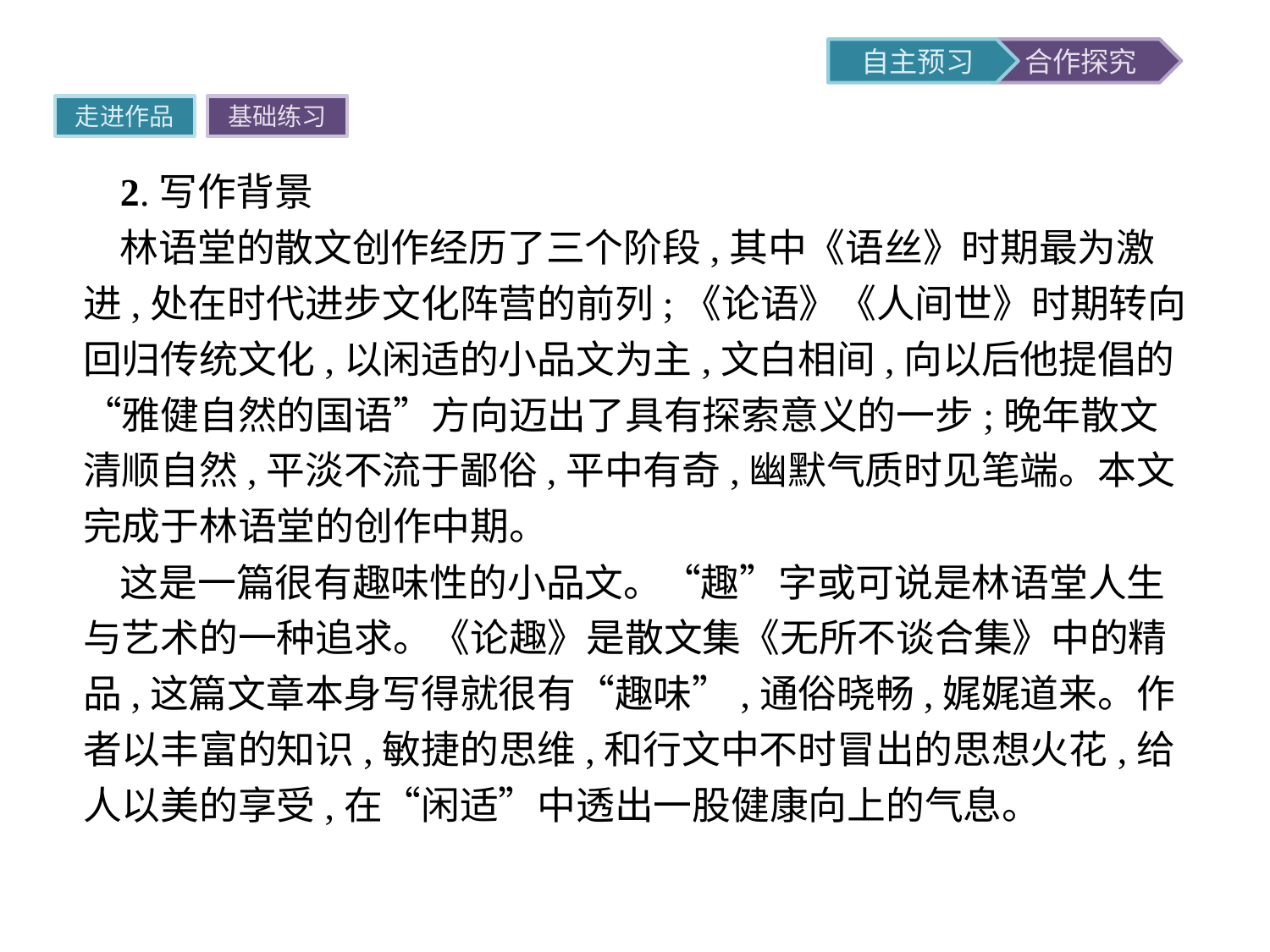

走进作品
基础练习
2.写作背景
林语堂的散文创作经历了三个阶段,其中《语丝》时期最为激进,处在时代进步文化阵营的前列;《论语》《人间世》时期转向回归传统文化,以闲适的小品文为主,文白相间,向以后他提倡的“雅健自然的国语”方向迈出了具有探索意义的一步;晚年散文清顺自然,平淡不流于鄙俗,平中有奇,幽默气质时见笔端。本文完成于林语堂的创作中期。
这是一篇很有趣味性的小品文。“趣”字或可说是林语堂人生与艺术的一种追求。《论趣》是散文集《无所不谈合集》中的精品,这篇文章本身写得就很有“趣味”,通俗晓畅,娓娓道来。作者以丰富的知识,敏捷的思维,和行文中不时冒出的思想火花,给人以美的享受,在“闲适”中透出一股健康向上的气息。